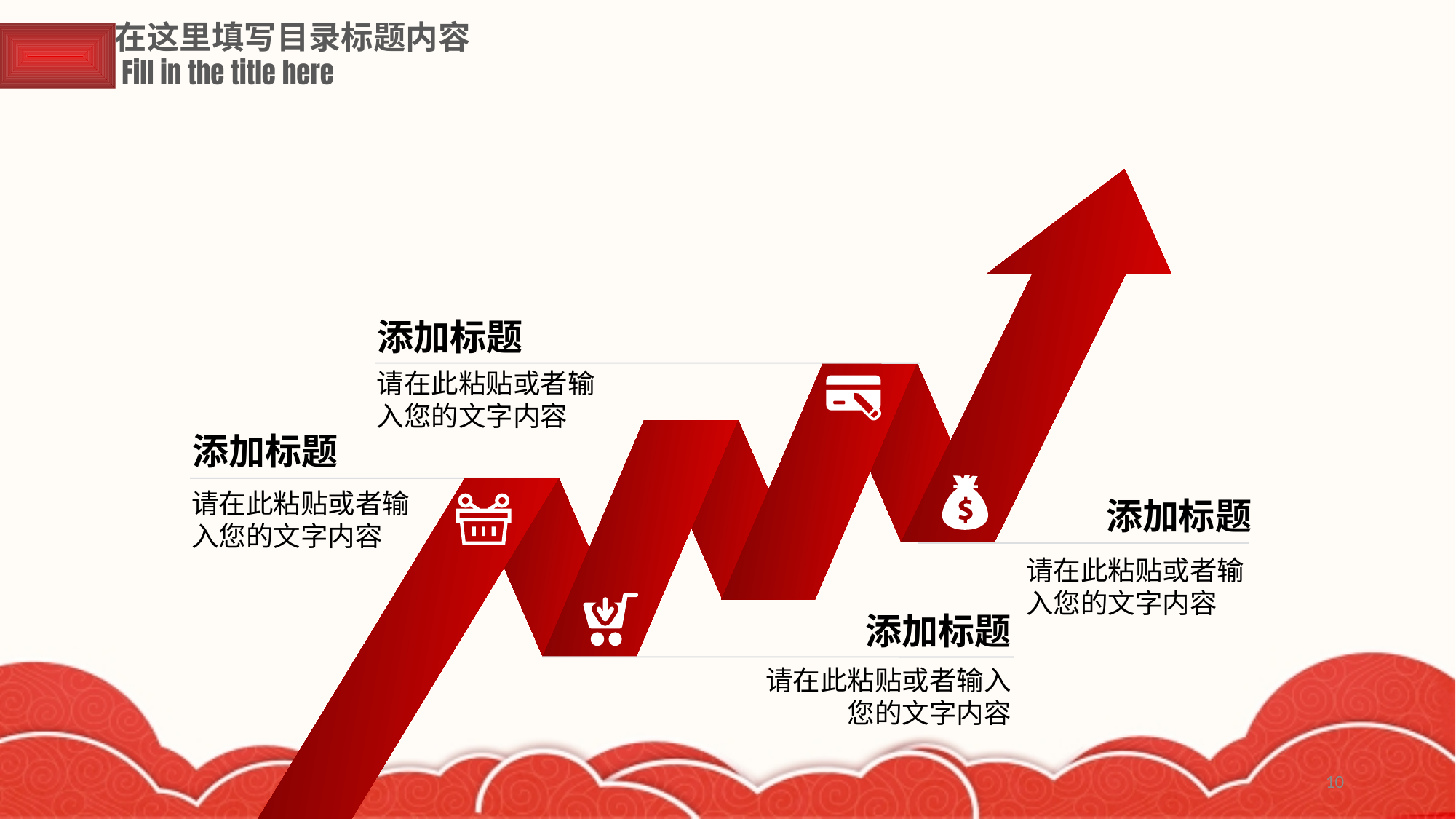

10
在这里填写目录标题内容

Fill in the title here

添加标题

请在此粘贴或者输入您的文字内容

添加标题

请在此粘贴或者输入您的文字内容

添加标题

请在此粘贴或者输入您的文字内容

添加标题
请在此粘贴或者输入您的文字内容